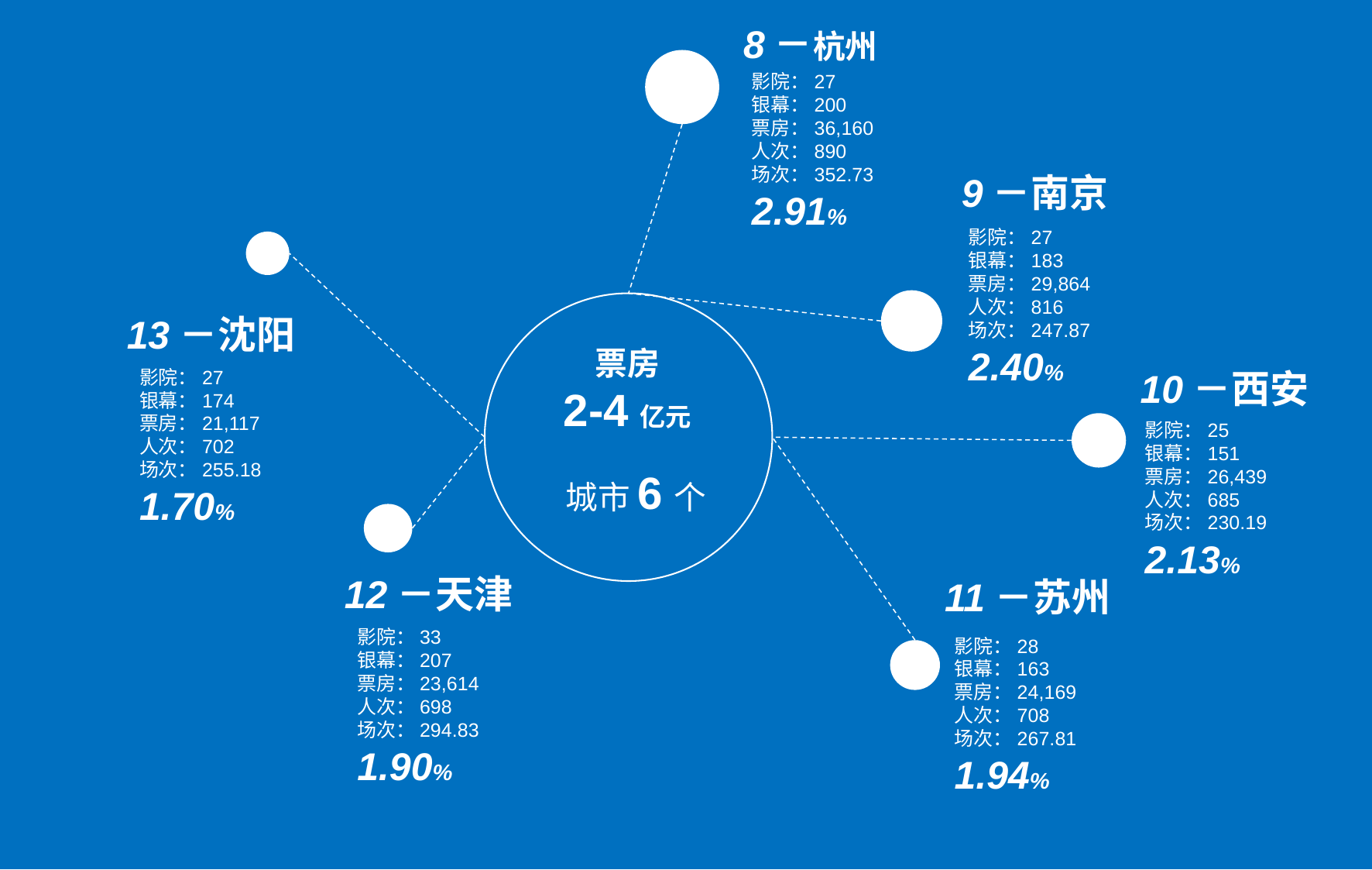

8－杭州
影院：27
银幕：200
票房：36,160
人次：890
场次：352.73
2.91%

9－南京
影院：27
银幕：183
票房：29,864
人次：816
场次：247.87
2.40%

票房
2-4亿元
城市6个
13－沈阳
影院：27
银幕：174
票房：21,117
人次：702
场次：255.18
1.70%
10－西安
影院：25
银幕：151
票房：26,439
人次：685
场次：230.19
2.13%

12－天津
11－苏州
影院：33
银幕：207
票房：23,614
人次：698
场次：294.83
1.90%
影院：28
银幕：163
票房：24,169
人次：708
场次：267.81
1.94%